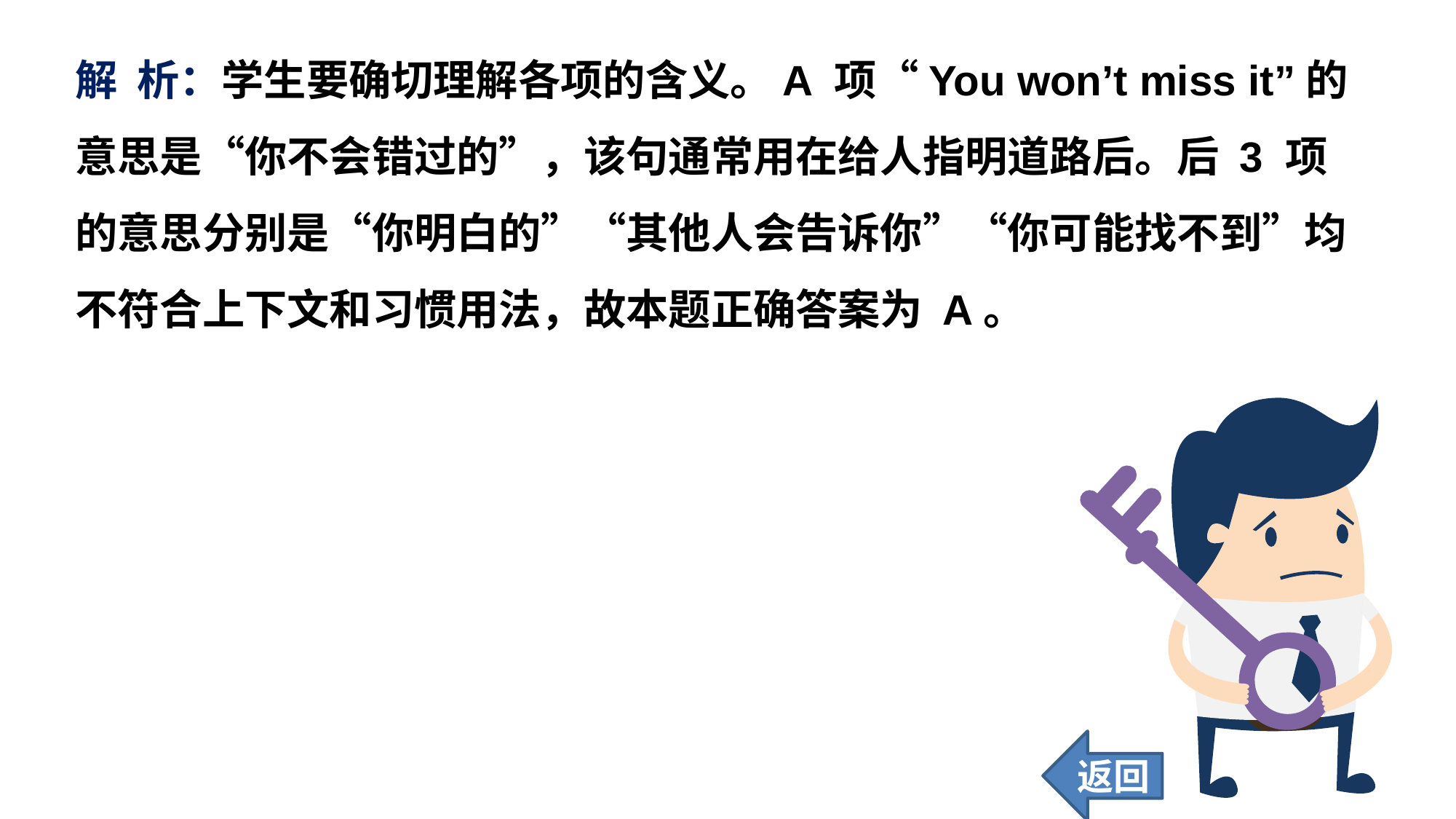

解  析：学生要确切理解各项的含义。A 项“You won’t miss it”的意思是“你不会错过的”，该句通常用在给人指明道路后。后 3 项的意思分别是“你明白的”“其他人会告诉你”“你可能找不到”均不符合上下文和习惯用法，故本题正确答案为 A。

返回
67